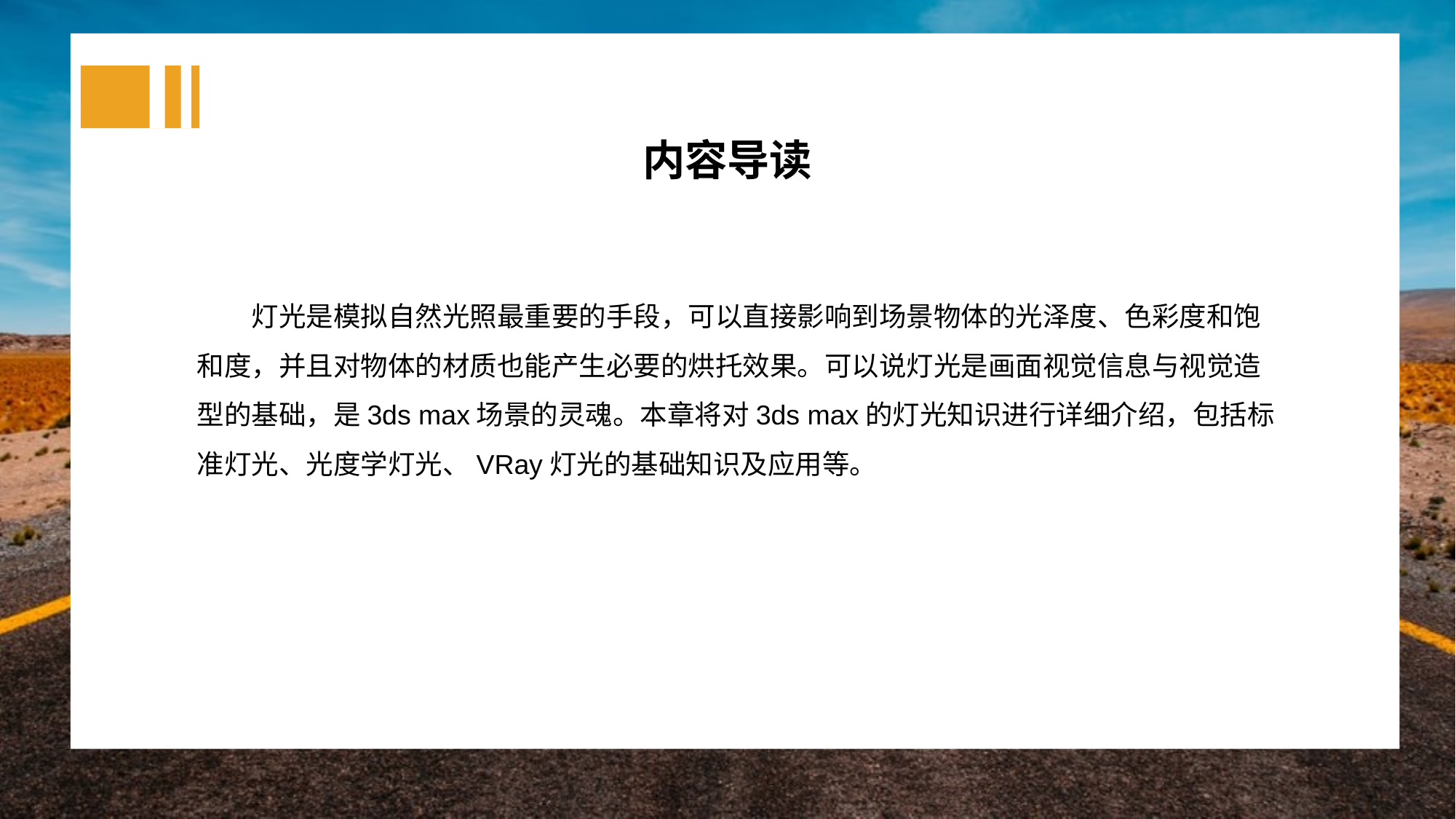

内容导读
灯光是模拟自然光照最重要的手段，可以直接影响到场景物体的光泽度、色彩度和饱和度，并且对物体的材质也能产生必要的烘托效果。可以说灯光是画面视觉信息与视觉造型的基础，是3ds max场景的灵魂。本章将对3ds max的灯光知识进行详细介绍，包括标准灯光、光度学灯光、VRay灯光的基础知识及应用等。